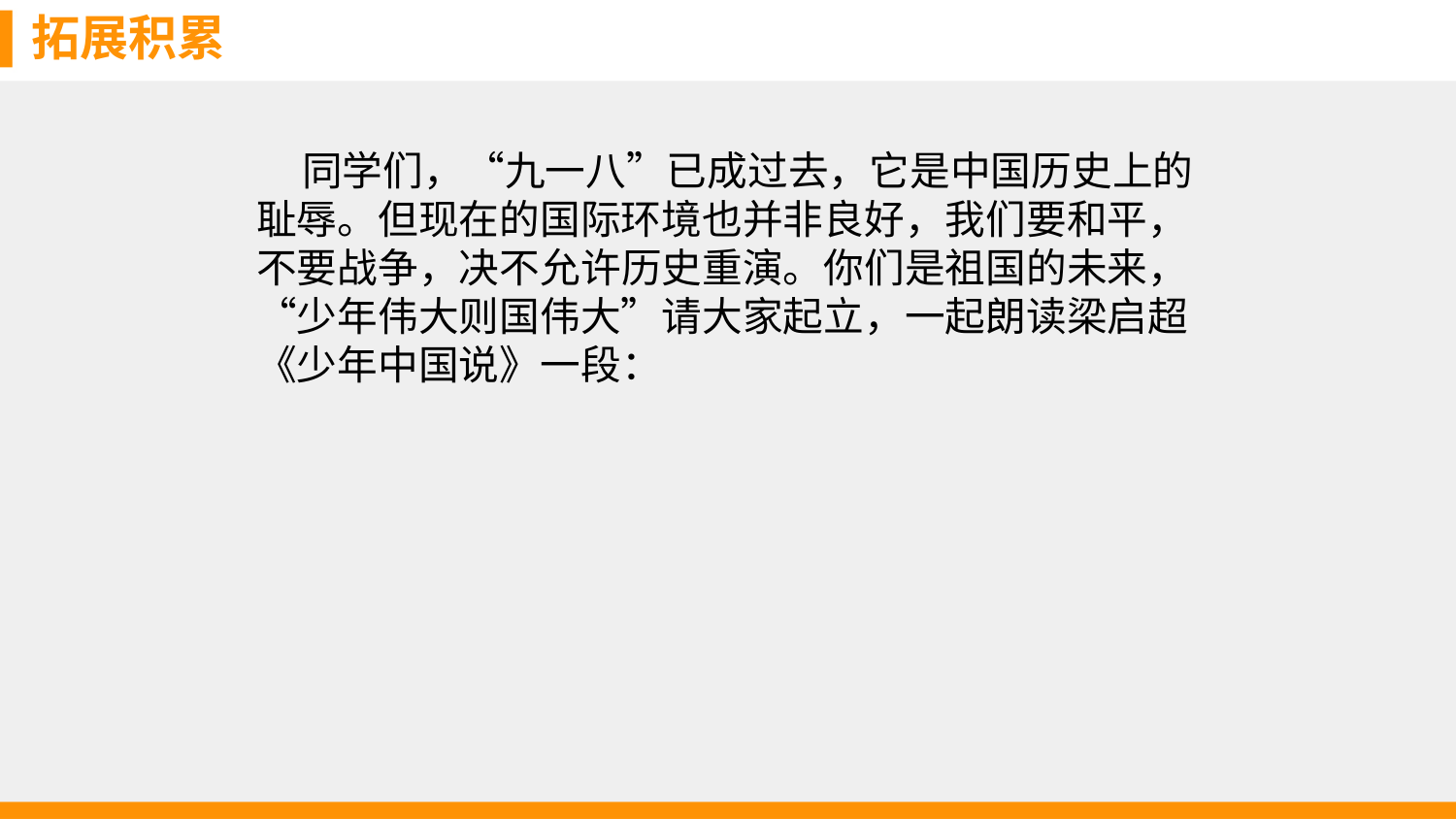

拓展积累
    同学们，“九一八”已成过去，它是中国历史上的耻辱。但现在的国际环境也并非良好，我们要和平，不要战争，决不允许历史重演。你们是祖国的未来，“少年伟大则国伟大”请大家起立，一起朗读梁启超《少年中国说》一段：